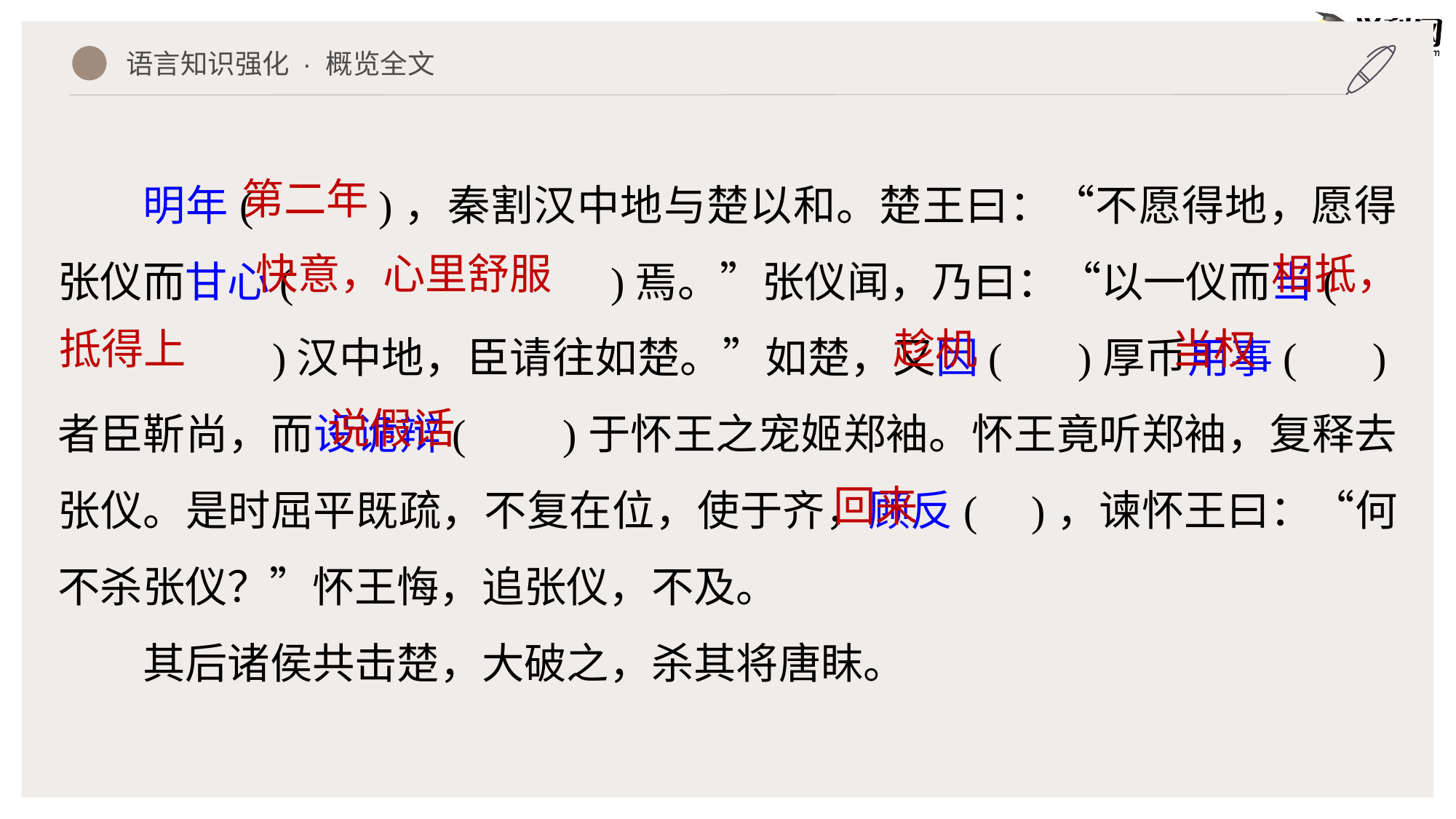

语言知识强化 · 概览全文

明年(           )，秦割汉中地与楚以和。楚王曰：“不愿得地，愿得张仪而甘心(                              )焉。”张仪闻，乃曰：“以一仪而当(
            )汉中地，臣请往如楚。”如楚，又因(       )厚币用事(       )者臣靳尚，而设诡辩(         )于怀王之宠姬郑袖。怀王竟听郑袖，复释去张仪。是时屈平既疏，不复在位，使于齐，顾反(     )，谏怀王曰：“何不杀张仪？”怀王悔，追张仪，不及。
其后诸侯共击楚，大破之，杀其将唐眜。
第二年
快意，心里舒服
相抵，
抵得上
趁机
当权
说假话
回来